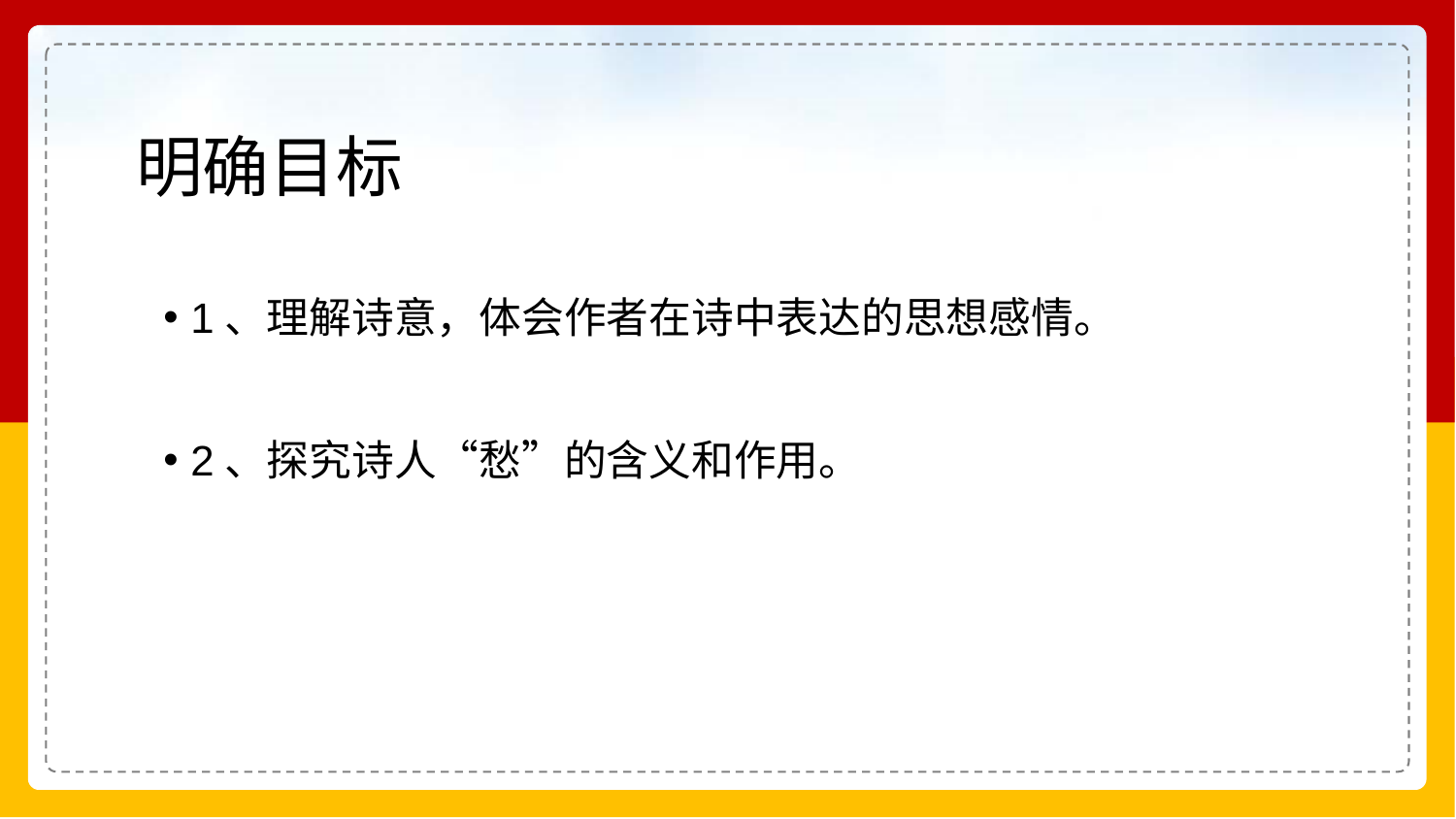

# 明确目标
1、理解诗意，体会作者在诗中表达的思想感情。
2、探究诗人“愁”的含义和作用。
https://www.ypppt.com/